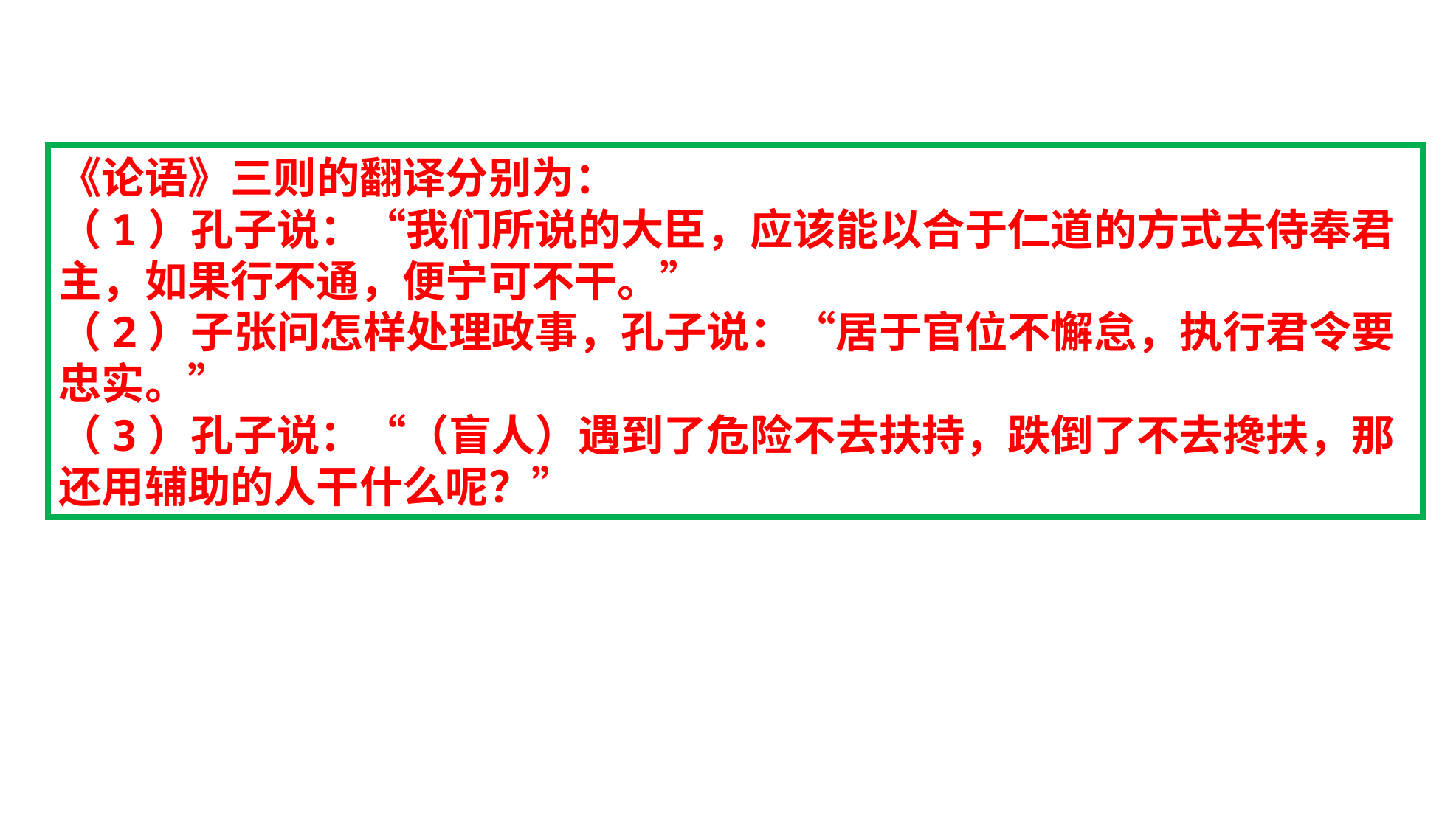

《论语》三则的翻译分别为：
（1）孔子说：“我们所说的大臣，应该能以合于仁道的方式去侍奉君主，如果行不通，便宁可不干。”
（2）子张问怎样处理政事，孔子说：“居于官位不懈怠，执行君令要忠实。”
（3）孔子说：“（盲人）遇到了危险不去扶持，跌倒了不去搀扶，那还用辅助的人干什么呢？”